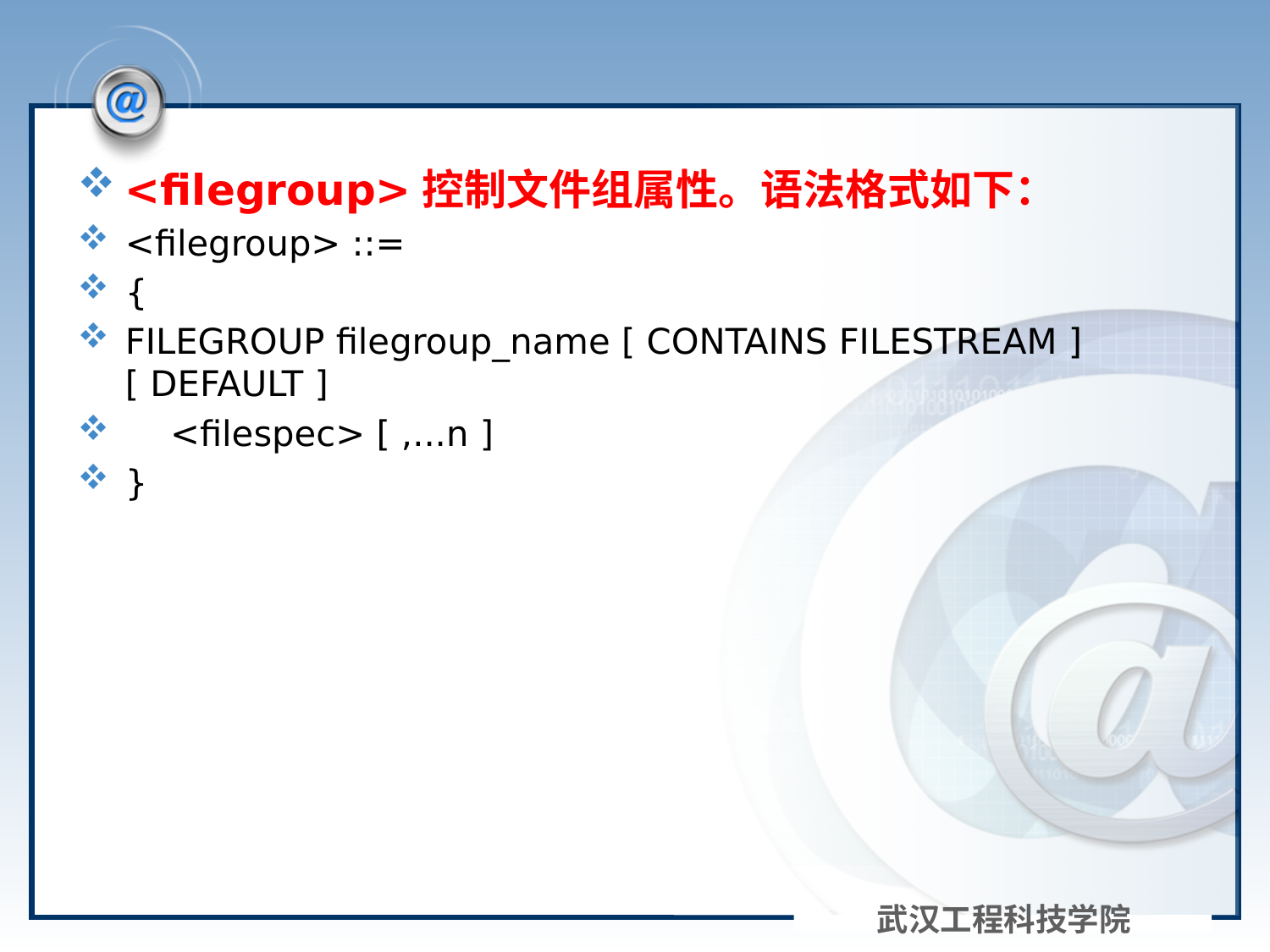

#
<filegroup>控制文件组属性。语法格式如下：
<filegroup> ::=
{
FILEGROUP filegroup_name [ CONTAINS FILESTREAM ] [ DEFAULT ]
    <filespec> [ ,...n ]
}

武汉工程科技学院